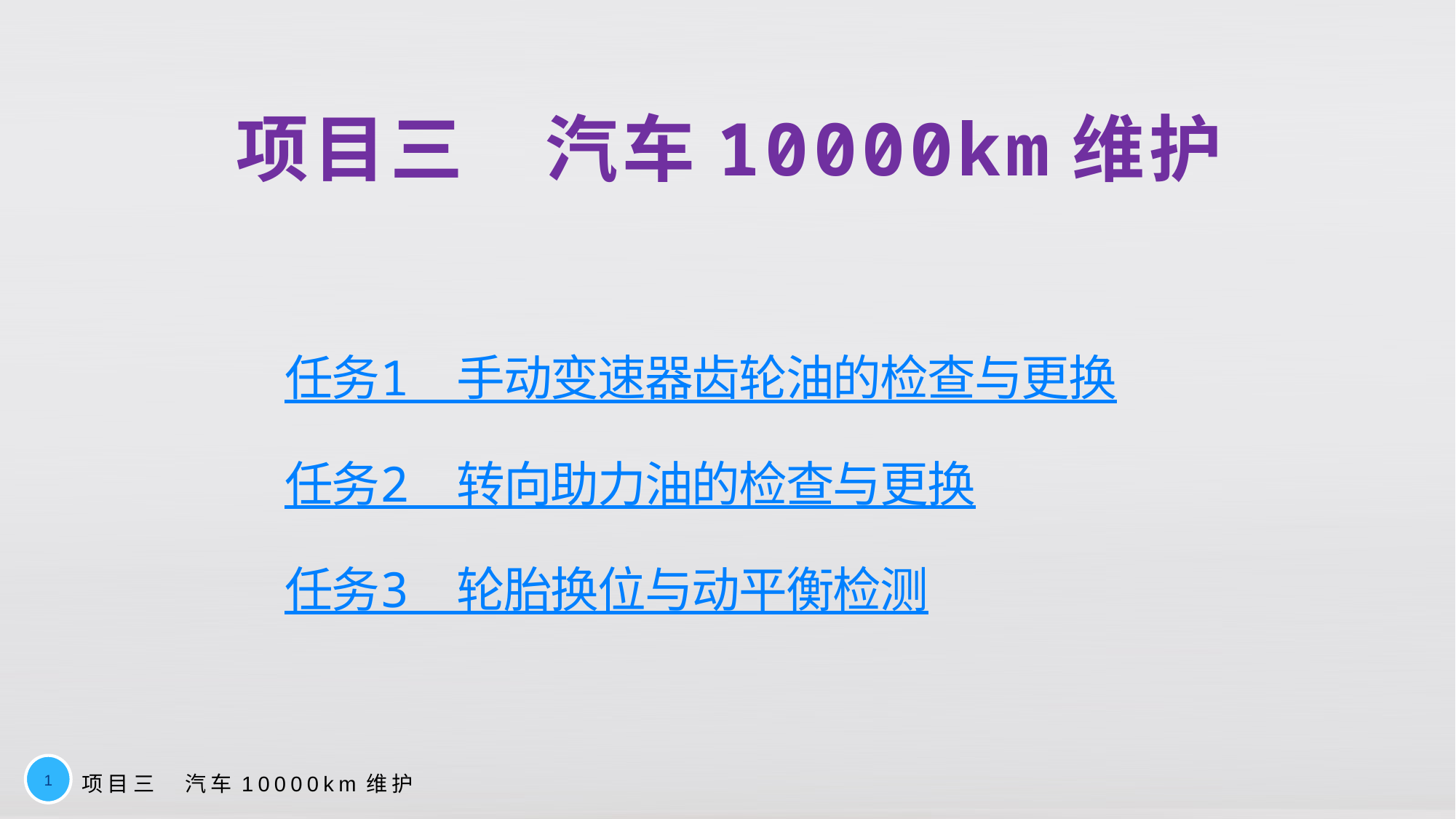

项目三　汽车10000km维护
任务1　手动变速器齿轮油的检查与更换
任务2　转向助力油的检查与更换
任务3　轮胎换位与动平衡检测
1